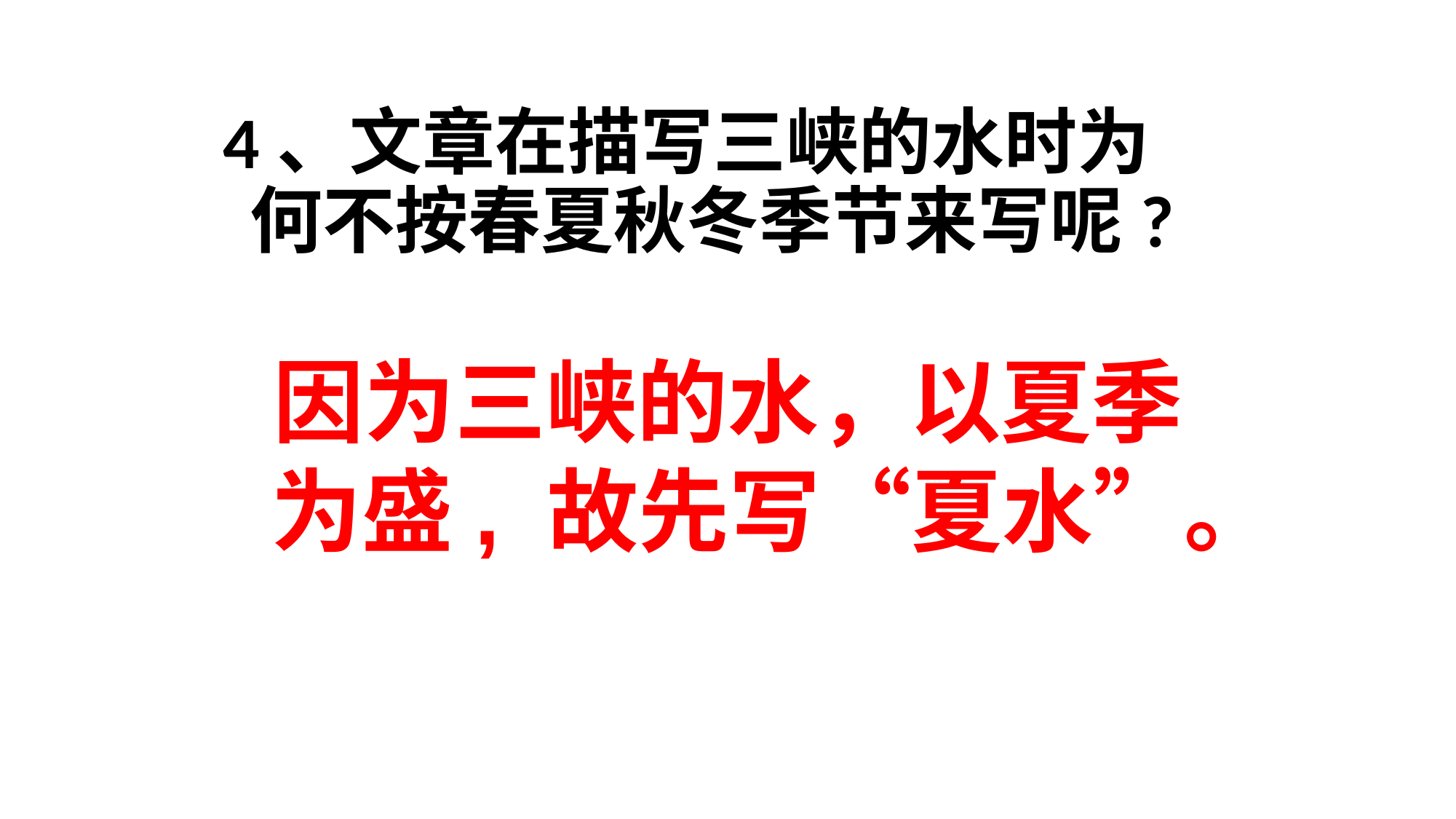

# 4、文章在描写三峡的水时为何不按春夏秋冬季节来写呢?

因为三峡的水，以夏季为盛, 故先写“夏水”。